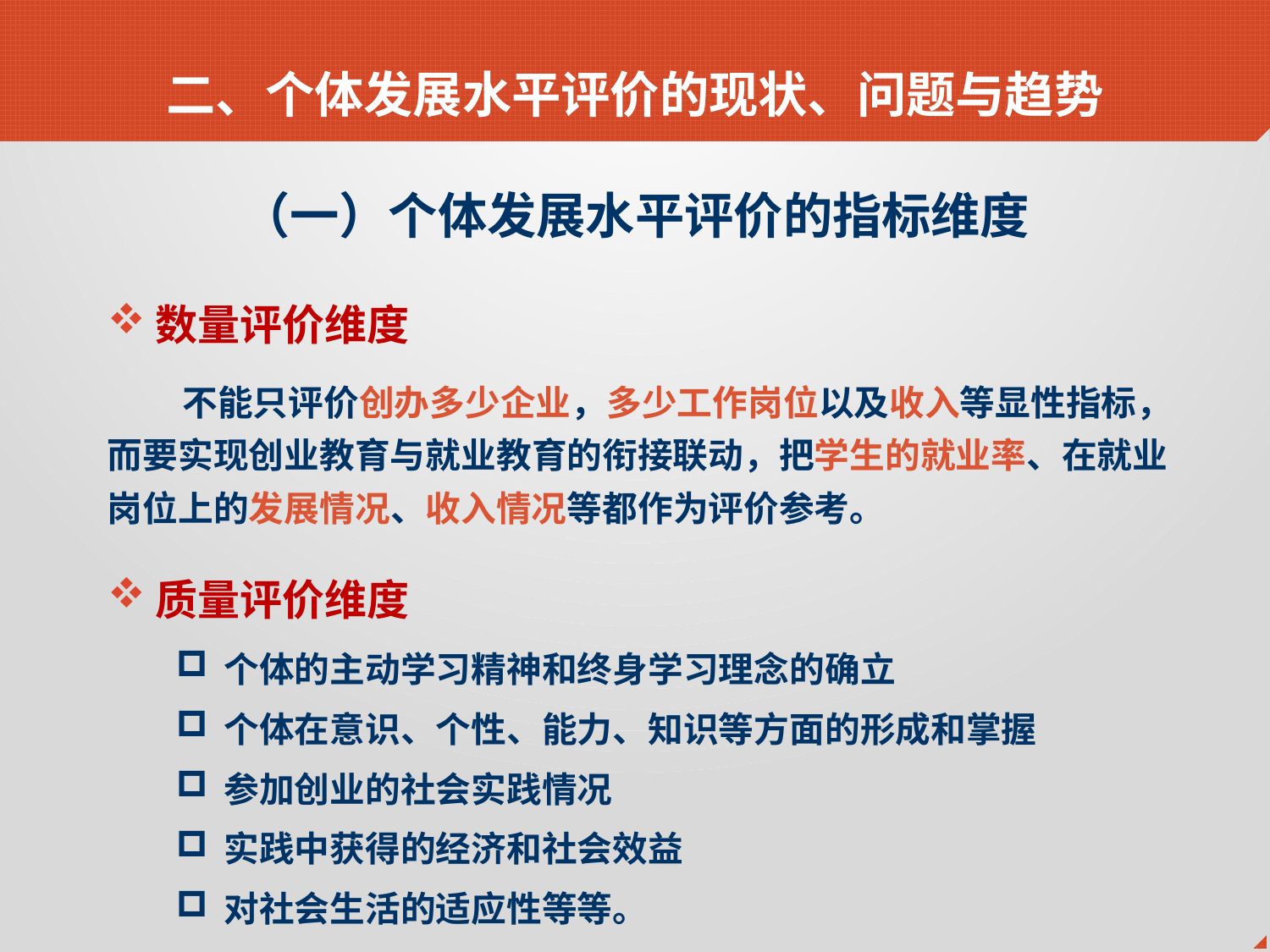

二、个体发展水平评价的现状、问题与趋势
（一）个体发展水平评价的指标维度
数量评价维度
   不能只评价创办多少企业，多少工作岗位以及收入等显性指标，而要实现创业教育与就业教育的衔接联动，把学生的就业率、在就业岗位上的发展情况、收入情况等都作为评价参考。
质量评价维度

个体的主动学习精神和终身学习理念的确立
个体在意识、个性、能力、知识等方面的形成和掌握
参加创业的社会实践情况
实践中获得的经济和社会效益
对社会生活的适应性等等。